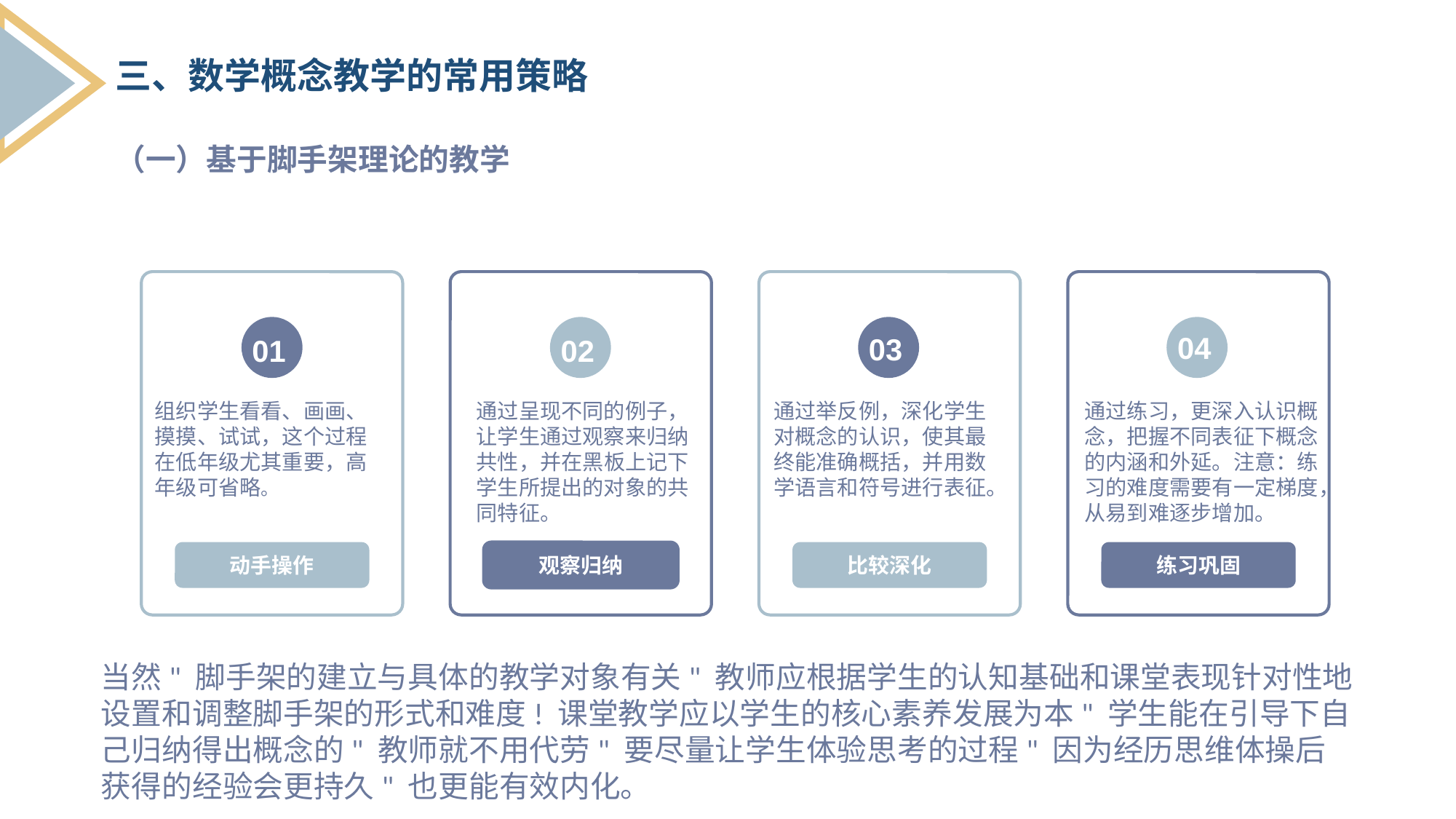

三、数学概念教学的常用策略

（一）基于脚手架理论的教学

01
组织学生看看、画画、摸摸、试试，这个过程在低年级尤其重要，高年级可省略。

02
通过呈现不同的例子，让学生通过观察来归纳共性，并在黑板上记下学生所提出的对象的共同特征。

03
通过举反例，深化学生对概念的认识，使其最终能准确概括，并用数学语言和符号进行表征。

04
通过练习，更深入认识概念，把握不同表征下概念的内涵和外延。注意：练习的难度需要有一定梯度，从易到难逐步增加。
观察归纳
动手操作
比较深化
练习巩固
当然" 脚手架的建立与具体的教学对象有关" 教师应根据学生的认知基础和课堂表现针对性地设置和调整脚手架的形式和难度! 课堂教学应以学生的核心素养发展为本" 学生能在引导下自己归纳得出概念的" 教师就不用代劳" 要尽量让学生体验思考的过程" 因为经历思维体操后获得的经验会更持久" 也更能有效内化。